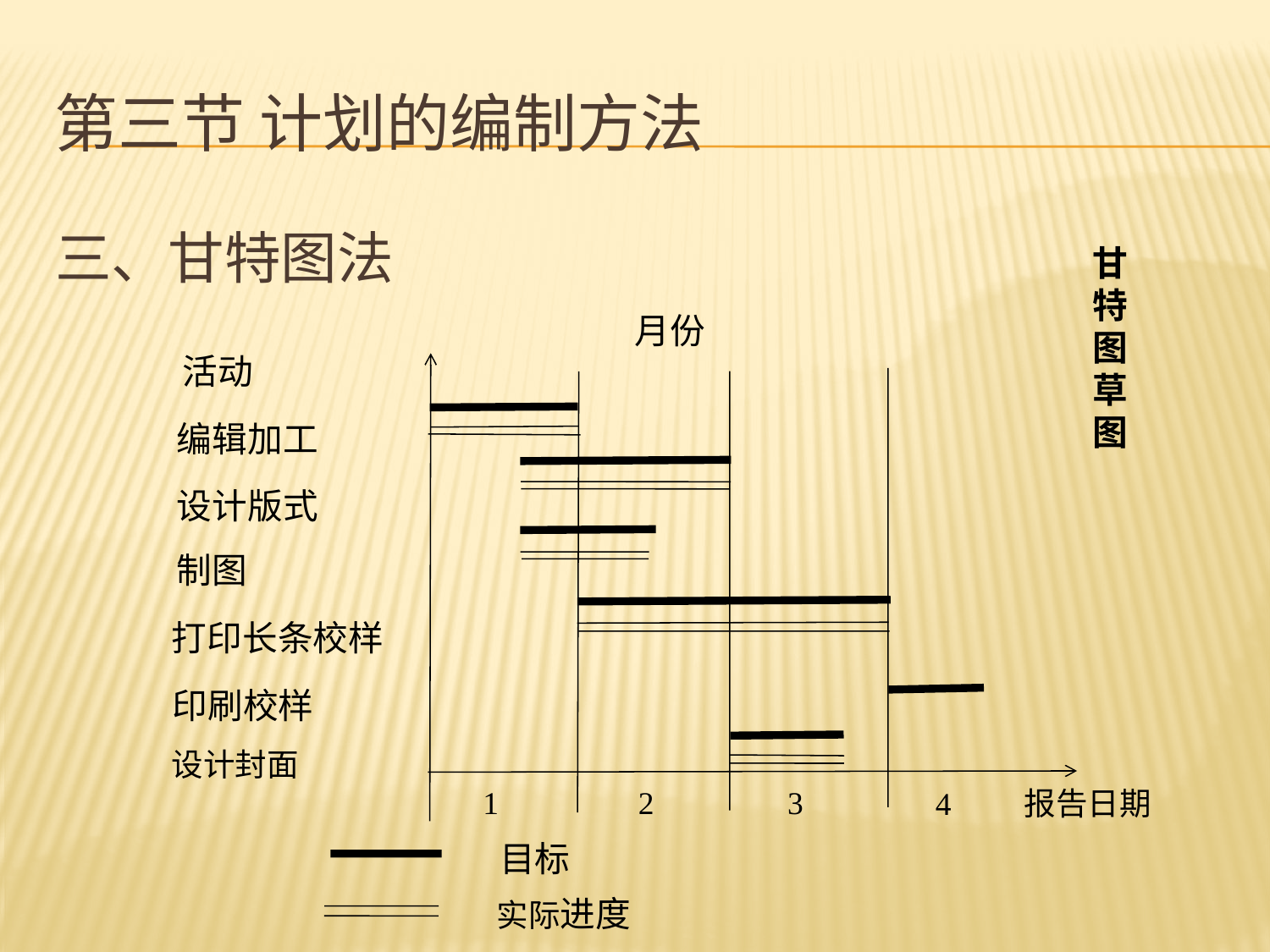

# 第三节 计划的编制方法
三、甘特图法

甘
特
图
草
图

月份
活动

编辑加工

设计版式

制图

打印长条校样

印刷校样

设计封面

2
1
3
报告日期
4
目标

实际进度